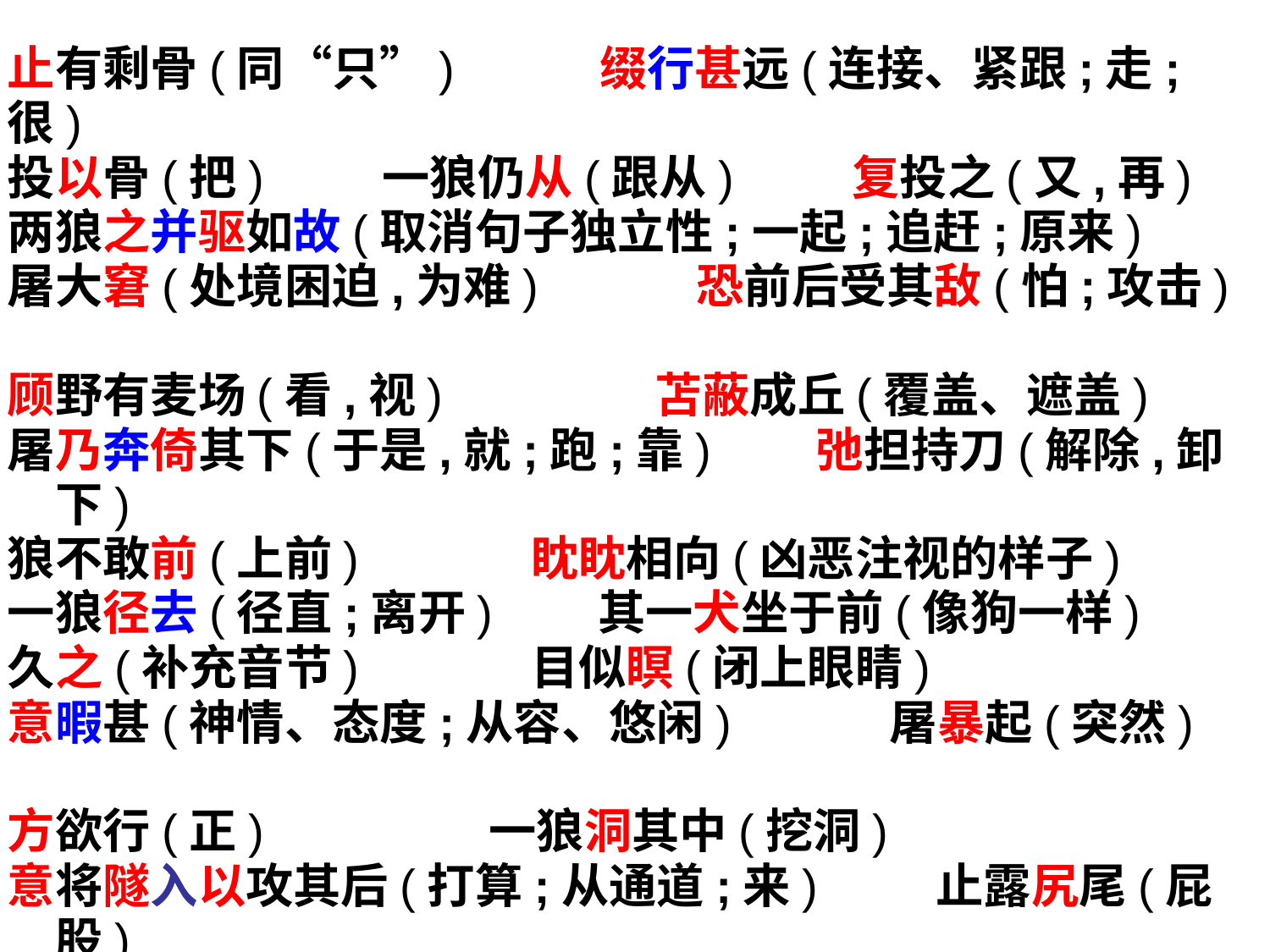

止有剩骨(同“只”)          缀行甚远(连接、紧跟;走;很)
投以骨(把)        一狼仍从(跟从)        复投之(又,再)
两狼之并驱如故(取消句子独立性;一起;追赶;原来)
屠大窘(处境困迫,为难)           恐前后受其敌(怕;攻击)
顾野有麦场(看,视)               苫蔽成丘(覆盖、遮盖)
屠乃奔倚其下(于是,就;跑;靠)       弛担持刀(解除,卸下)
狼不敢前(上前)            眈眈相向(凶恶注视的样子)
一狼径去(径直;离开)       其一犬坐于前(像狗一样)
久之(补充音节)            目似瞑(闭上眼睛)
意暇甚(神情、态度;从容、悠闲)           屠暴起(突然)
方欲行(正)                一狼洞其中(挖洞)
意将隧入以攻其后(打算;从通道;来)        止露尻尾(屁股)
断其股(大腿)              乃悟前狼假寐(才;醒悟;睡觉)
盖以诱敌(原来是)          狼亦黠矣(狡猾)
禽兽之变诈几何哉(的;巧变诡诈;能有多少;反问语气词“吗”)
止增笑耳(同“只”;笑料;罢了)